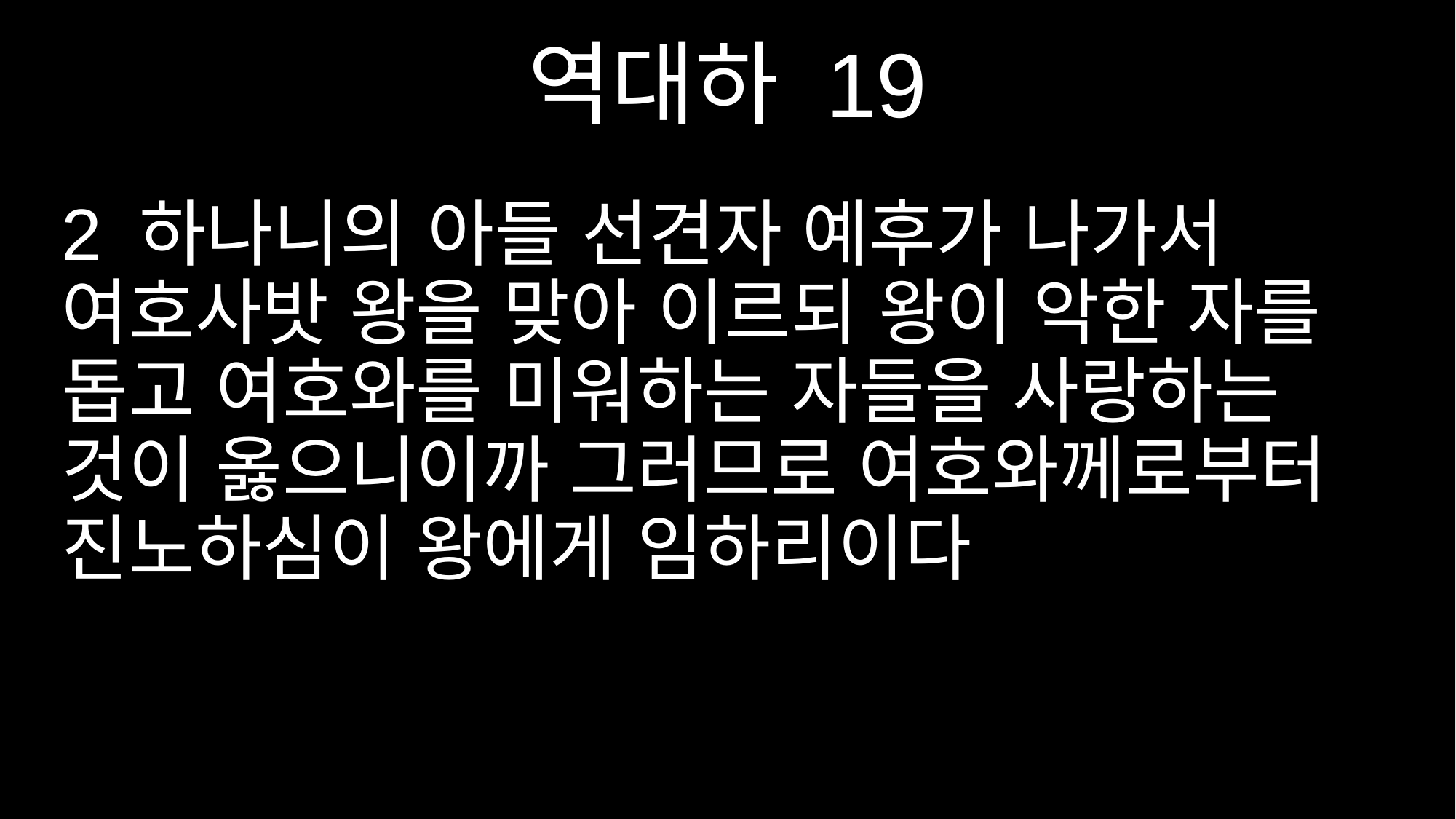

역대하 19
2 하나니의 아들 선견자 예후가 나가서 여호사밧 왕을 맞아 이르되 왕이 악한 자를 돕고 여호와를 미워하는 자들을 사랑하는 것이 옳으니이까 그러므로 여호와께로부터 진노하심이 왕에게 임하리이다